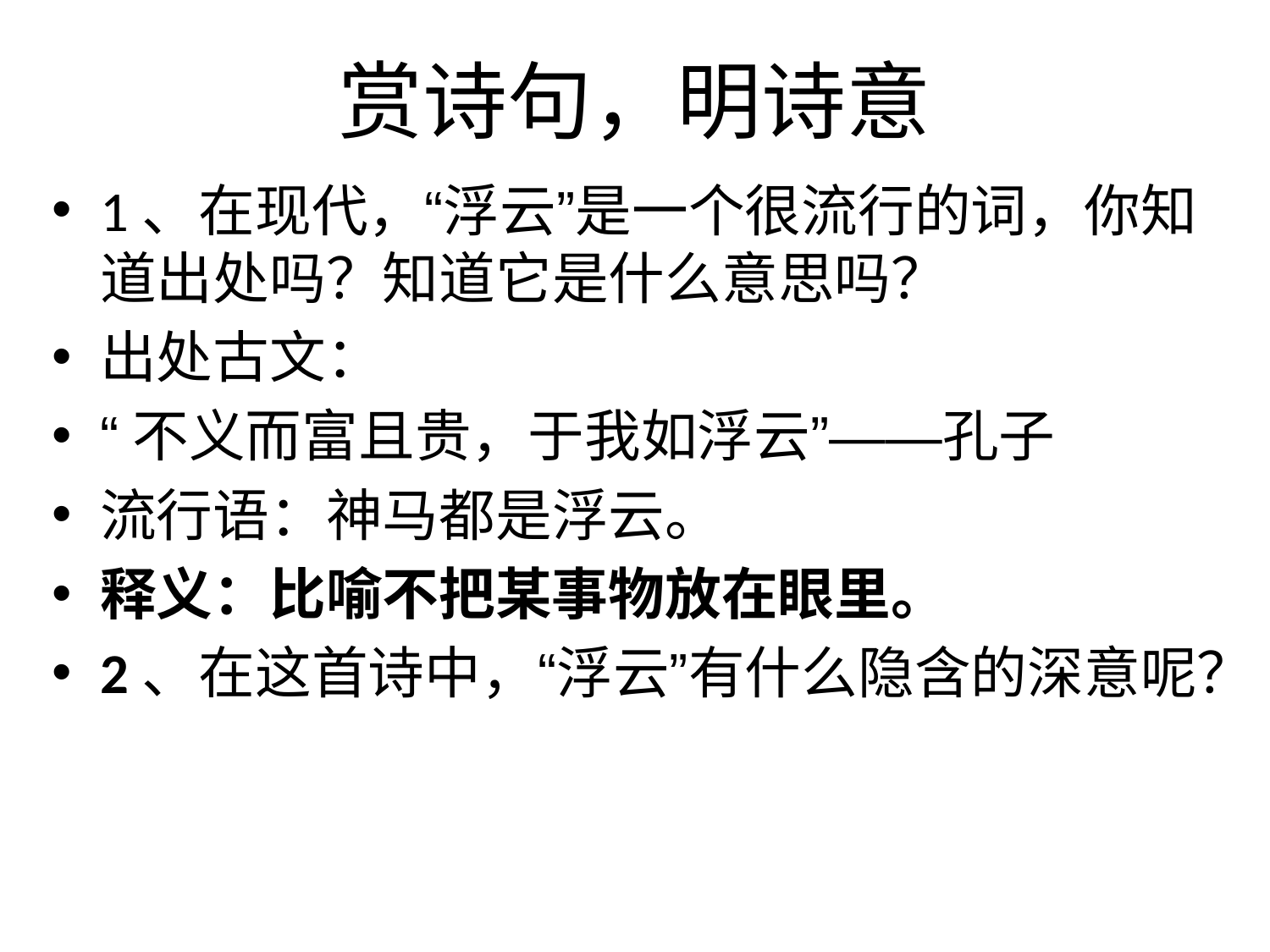

# 赏诗句，明诗意
1、在现代，“浮云”是一个很流行的词，你知道出处吗？知道它是什么意思吗？
出处古文：
“不义而富且贵，于我如浮云”——孔子
流行语：神马都是浮云。
释义：比喻不把某事物放在眼里。
2、在这首诗中，“浮云”有什么隐含的深意呢？